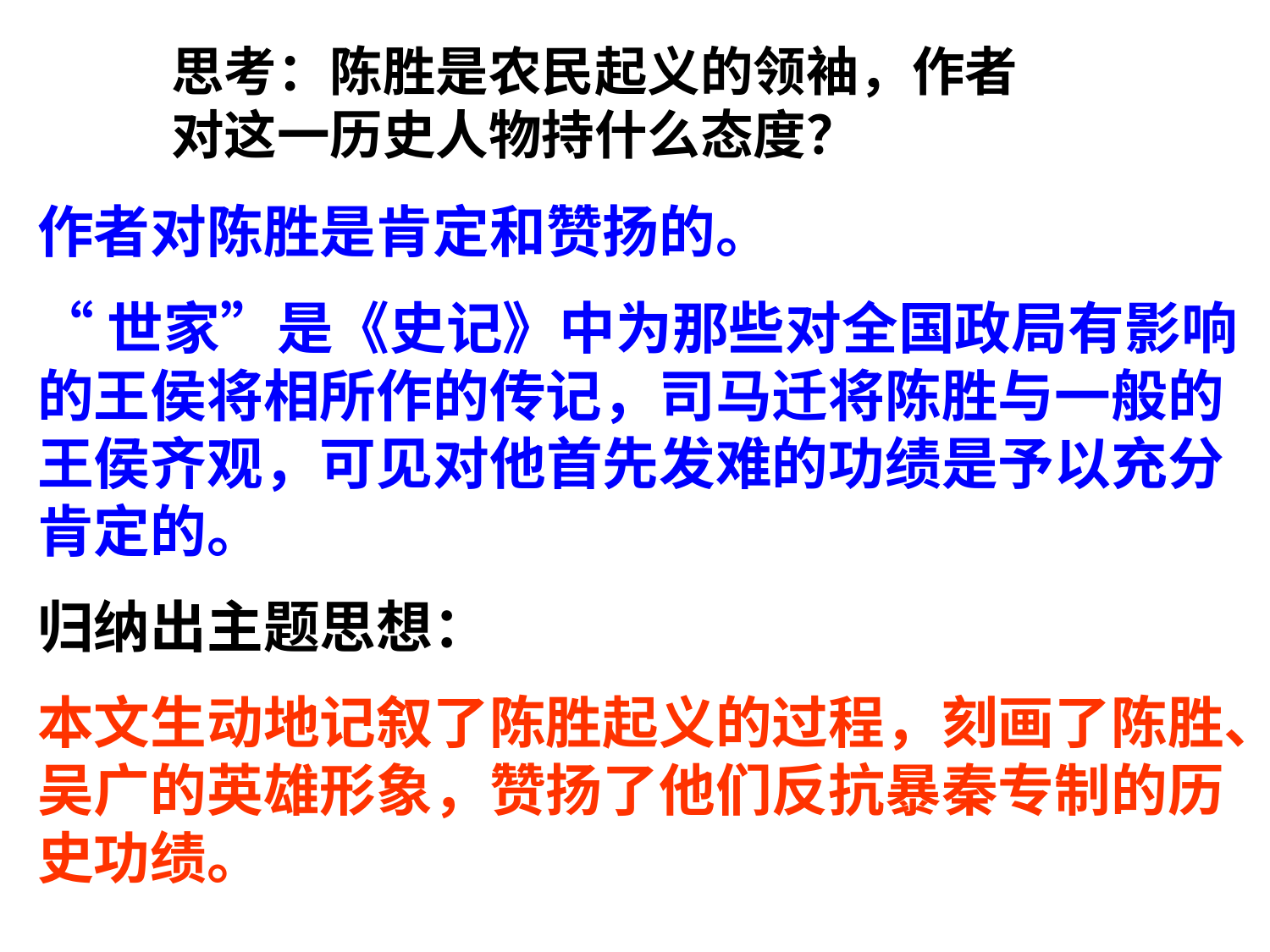

思考：陈胜是农民起义的领袖，作者对这一历史人物持什么态度？
作者对陈胜是肯定和赞扬的。
“世家”是《史记》中为那些对全国政局有影响的王侯将相所作的传记，司马迁将陈胜与一般的王侯齐观，可见对他首先发难的功绩是予以充分肯定的。
归纳出主题思想：
本文生动地记叙了陈胜起义的过程，刻画了陈胜、吴广的英雄形象，赞扬了他们反抗暴秦专制的历史功绩。